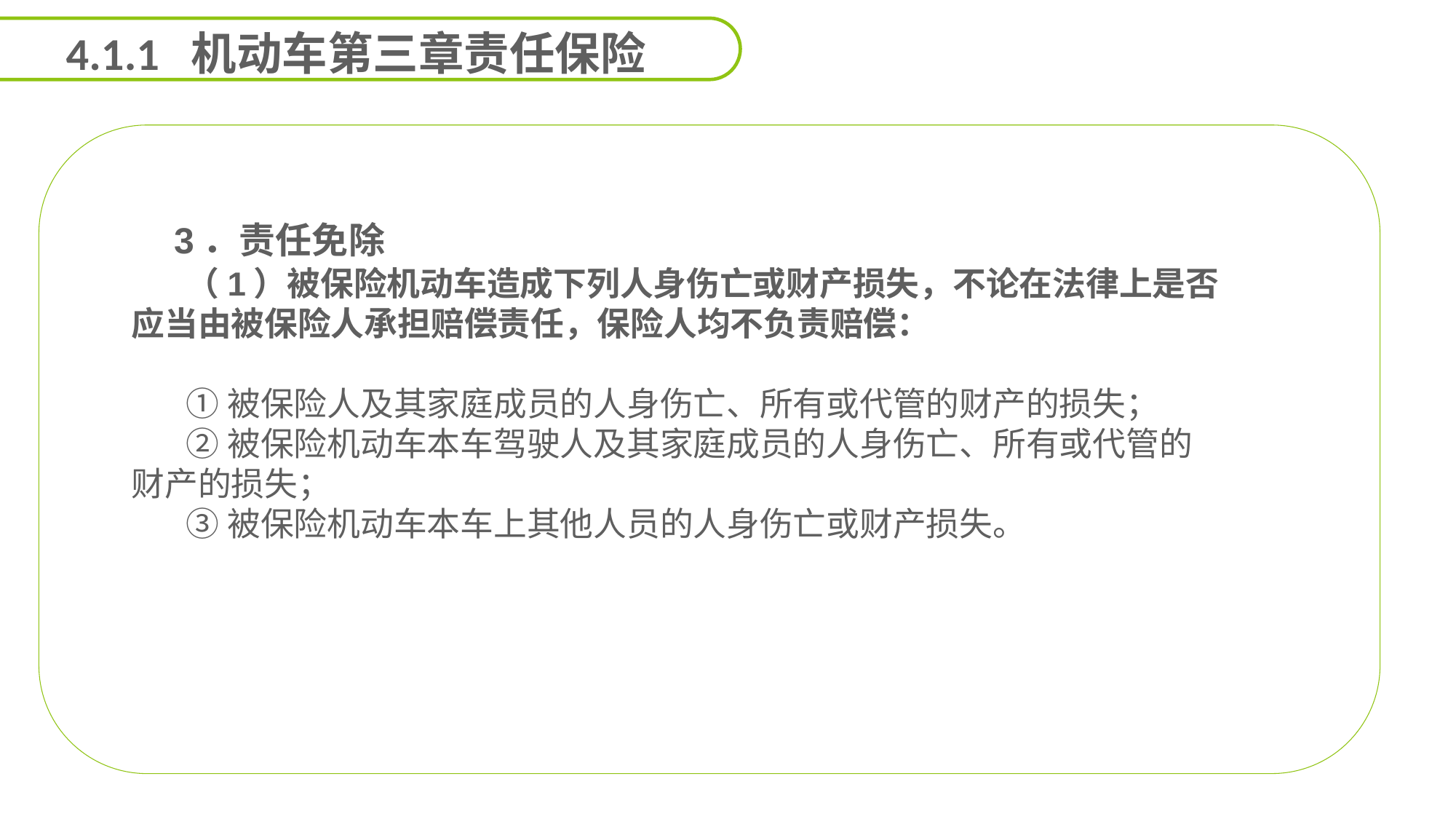

4.1.1  机动车第三章责任保险

 3．责任免除
（1）被保险机动车造成下列人身伤亡或财产损失，不论在法律上是否应当由被保险人承担赔偿责任，保险人均不负责赔偿：

①被保险人及其家庭成员的人身伤亡、所有或代管的财产的损失；
②被保险机动车本车驾驶人及其家庭成员的人身伤亡、所有或代管的财产的损失；
③被保险机动车本车上其他人员的人身伤亡或财产损失。

能力
目标
延迟符